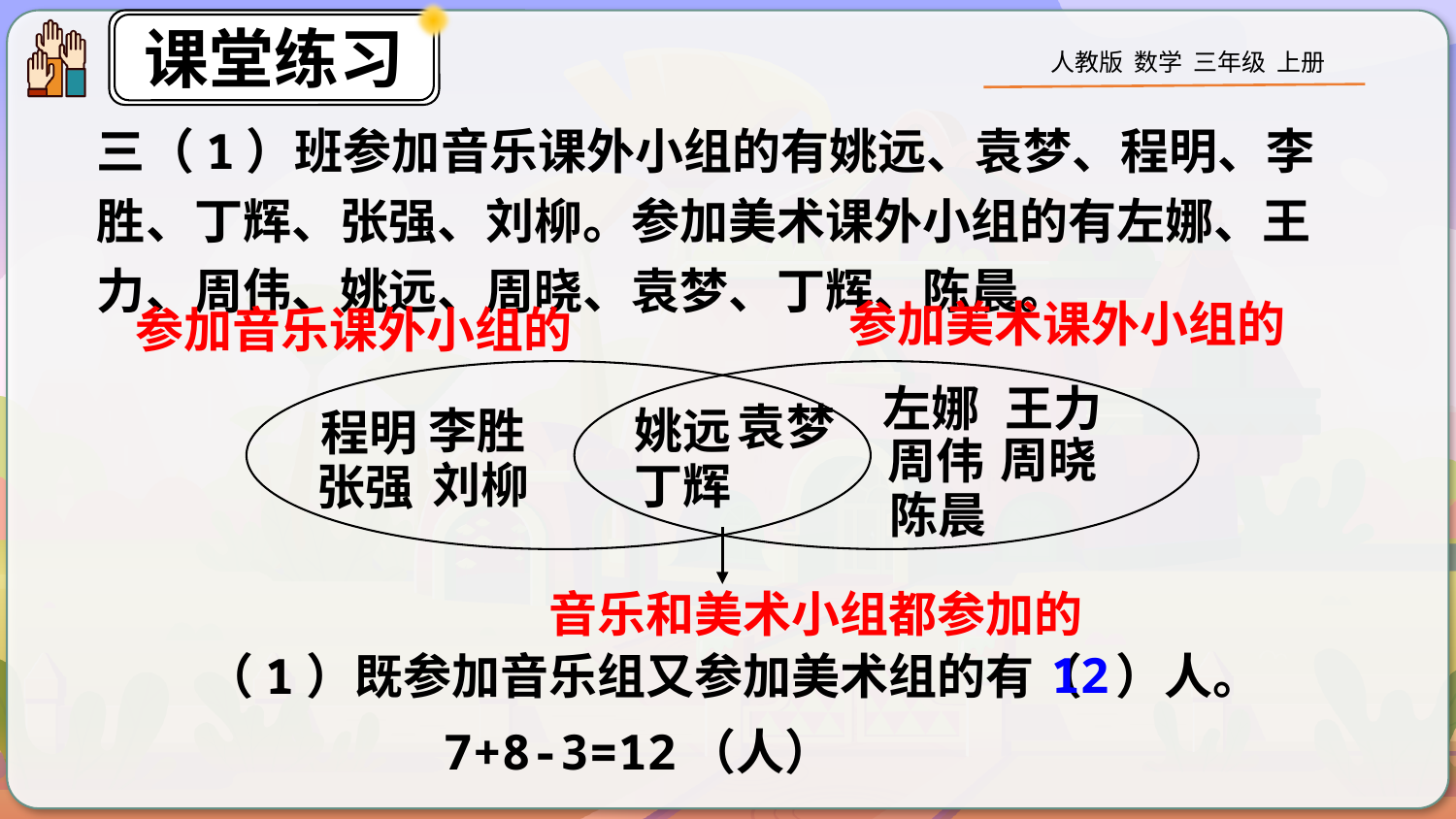

三（1）班参加音乐课外小组的有姚远、袁梦、程明、李胜、丁辉、张强、刘柳。参加美术课外小组的有左娜、王力、周伟、姚远、周晓、袁梦、丁辉、陈晨。
参加美术课外小组的
参加音乐课外小组的

音乐和美术小组都参加的
左娜
王力
袁梦
李胜
姚远
程明
周晓
周伟
刘柳
丁辉
张强
陈晨
12
（1）既参加音乐组又参加美术组的有（   ）人。
7+8-3=12（人）